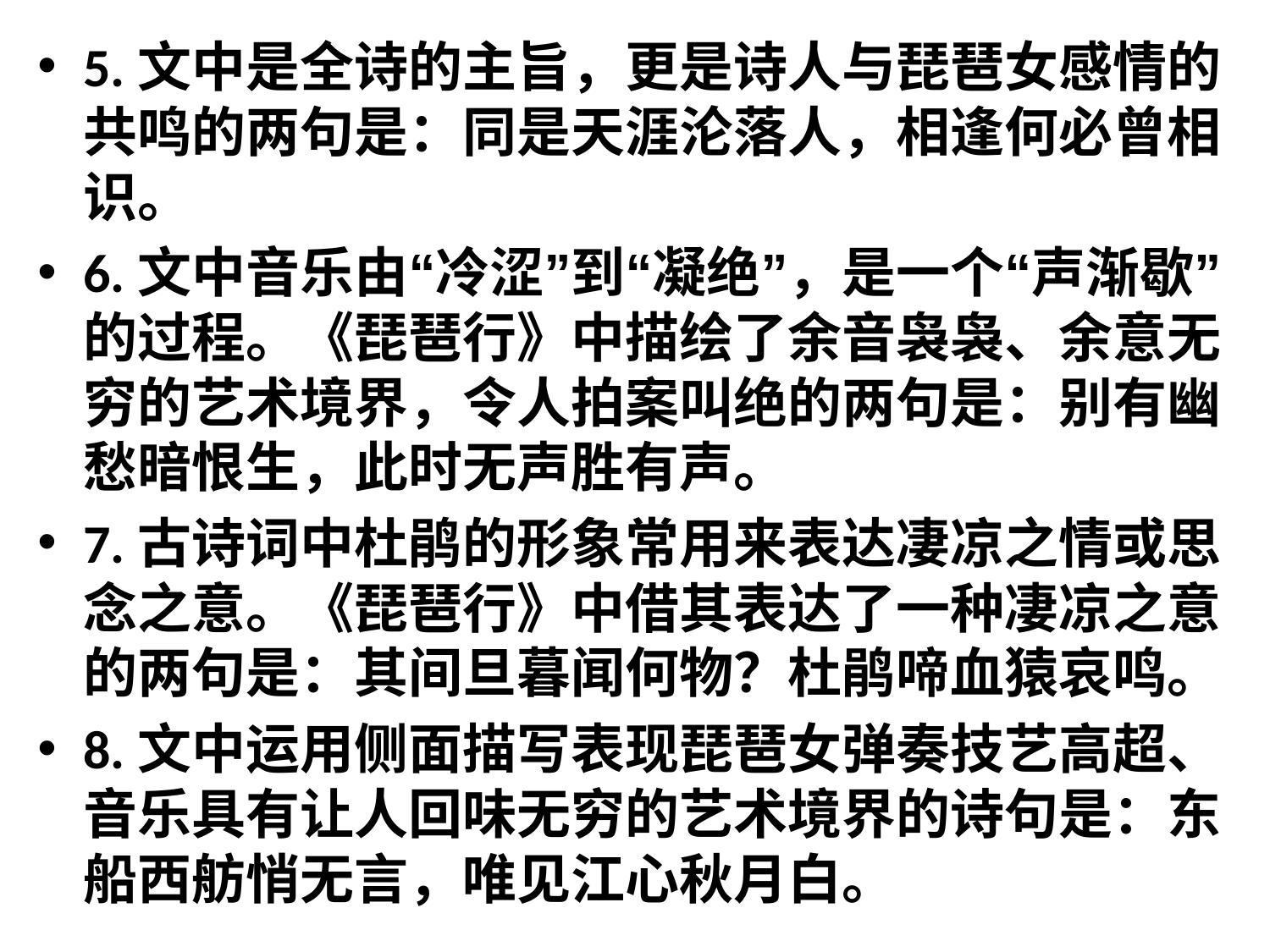

#
5.文中是全诗的主旨，更是诗人与琵琶女感情的共鸣的两句是：同是天涯沦落人，相逢何必曾相识。
6.文中音乐由“冷涩”到“凝绝”，是一个“声渐歇”的过程。《琵琶行》中描绘了余音袅袅、余意无穷的艺术境界，令人拍案叫绝的两句是：别有幽愁暗恨生，此时无声胜有声。
7.古诗词中杜鹃的形象常用来表达凄凉之情或思念之意。《琵琶行》中借其表达了一种凄凉之意的两句是：其间旦暮闻何物？杜鹃啼血猿哀鸣。
8.文中运用侧面描写表现琵琶女弹奏技艺高超、音乐具有让人回味无穷的艺术境界的诗句是：东船西舫悄无言，唯见江心秋月白。